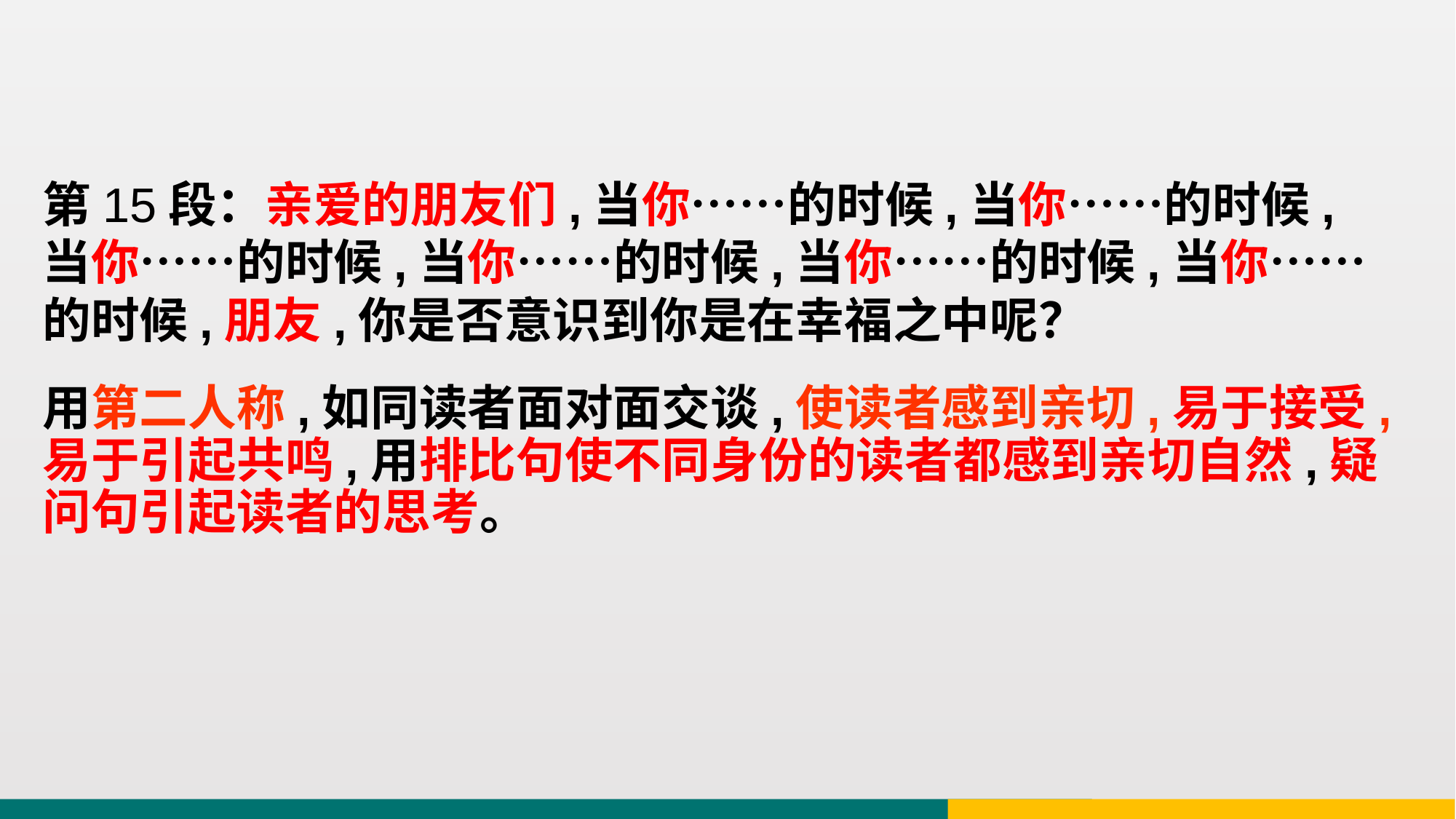

第15段：亲爱的朋友们,当你……的时候,当你……的时候,当你……的时候,当你……的时候,当你……的时候,当你……的时候,朋友,你是否意识到你是在幸福之中呢？
用第二人称,如同读者面对面交谈,使读者感到亲切,易于接受,易于引起共鸣,用排比句使不同身份的读者都感到亲切自然,疑问句引起读者的思考。